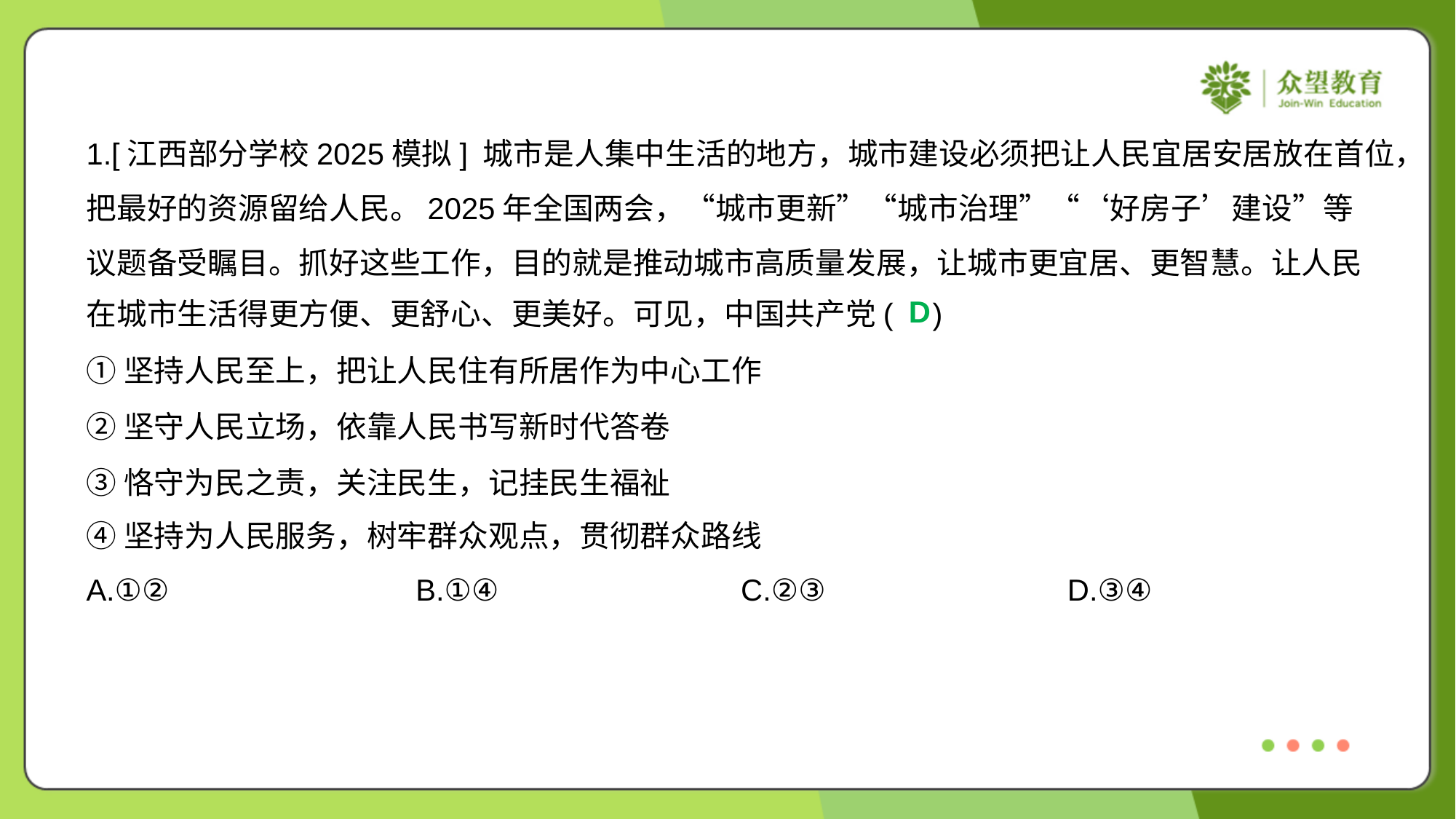

1.[江西部分学校2025模拟] 城市是人集中生活的地方，城市建设必须把让人民宜居安居放在首位，
把最好的资源留给人民。2025年全国两会，“城市更新”“城市治理”“‘好房子’建设”等
议题备受瞩目。抓好这些工作，目的就是推动城市高质量发展，让城市更宜居、更智慧。让人民
在城市生活得更方便、更舒心、更美好。可见，中国共产党(     )
D
①坚持人民至上，把让人民住有所居作为中心工作
②坚守人民立场，依靠人民书写新时代答卷
③恪守为民之责，关注民生，记挂民生福祉
④坚持为人民服务，树牢群众观点，贯彻群众路线
A.①②	B.①④	C.②③	D.③④